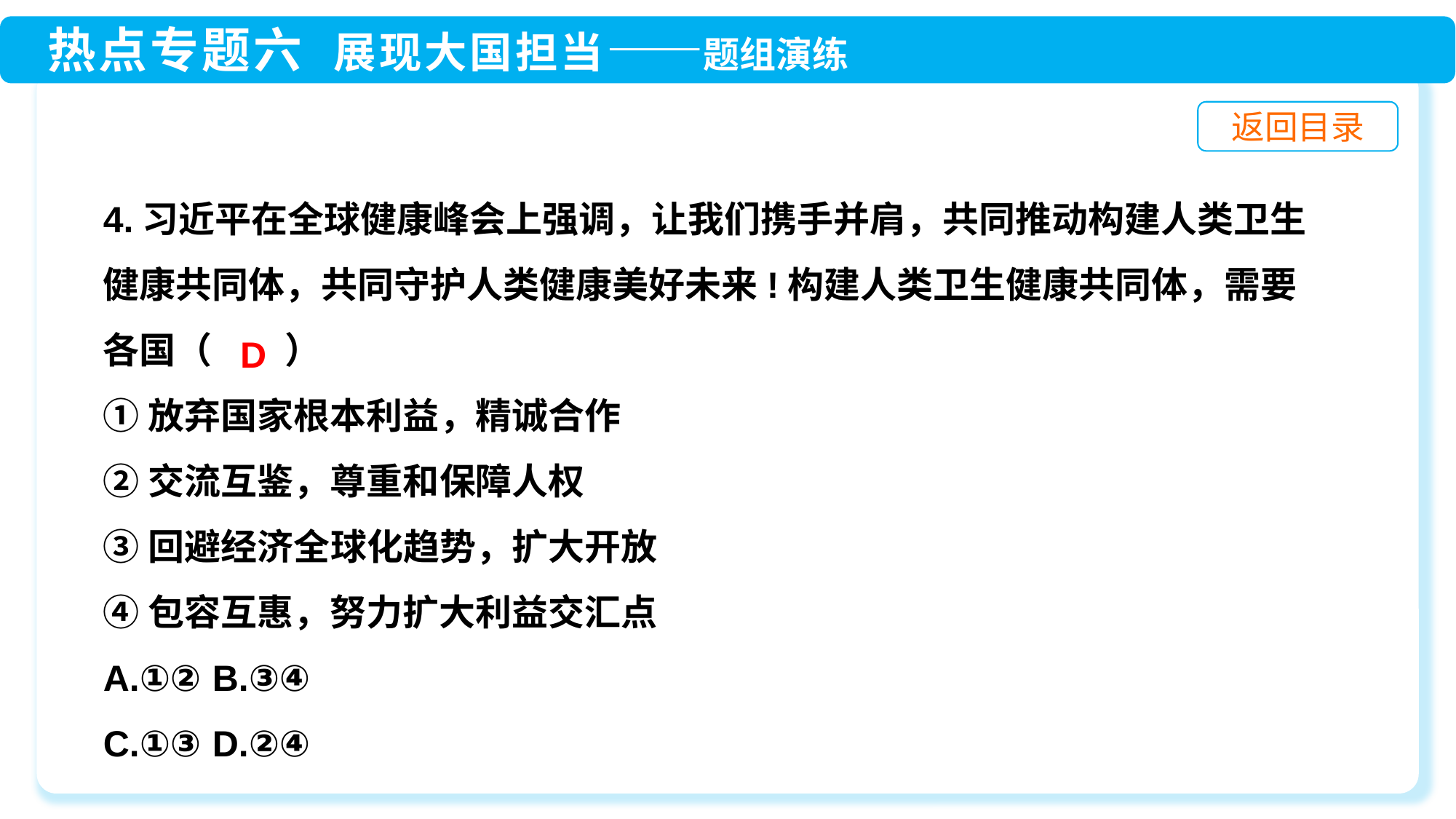

4.习近平在全球健康峰会上强调，让我们携手并肩，共同推动构建人类卫生健康共同体，共同守护人类健康美好未来!构建人类卫生健康共同体，需要各国（　　）
①放弃国家根本利益，精诚合作
②交流互鉴，尊重和保障人权
③回避经济全球化趋势，扩大开放
④包容互惠，努力扩大利益交汇点
A.①②	B.③④
C.①③	D.②④
D